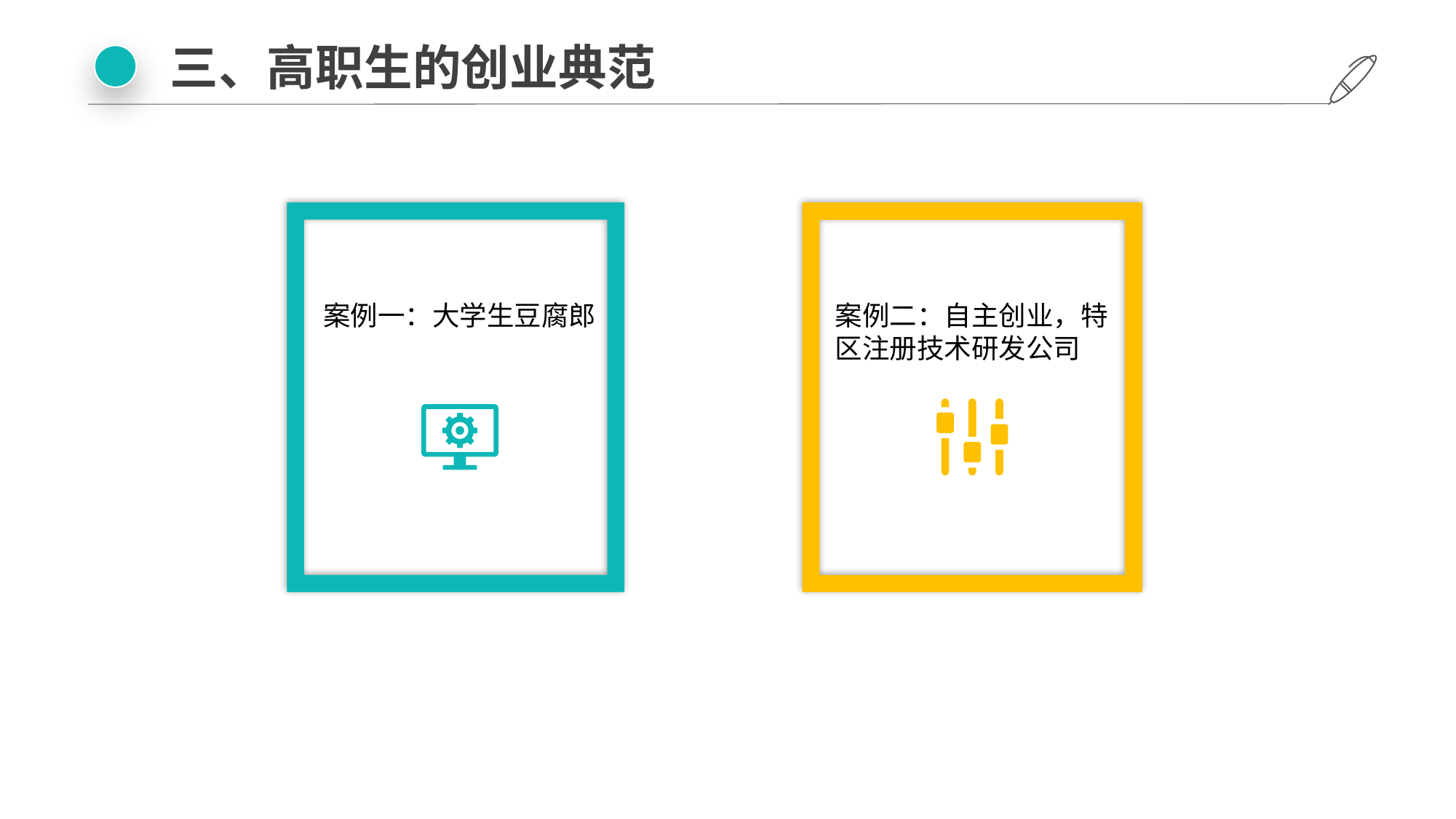

三、高职生的创业典范

案例二：自主创业，特区注册技术研发公司
案例一：大学生豆腐郎